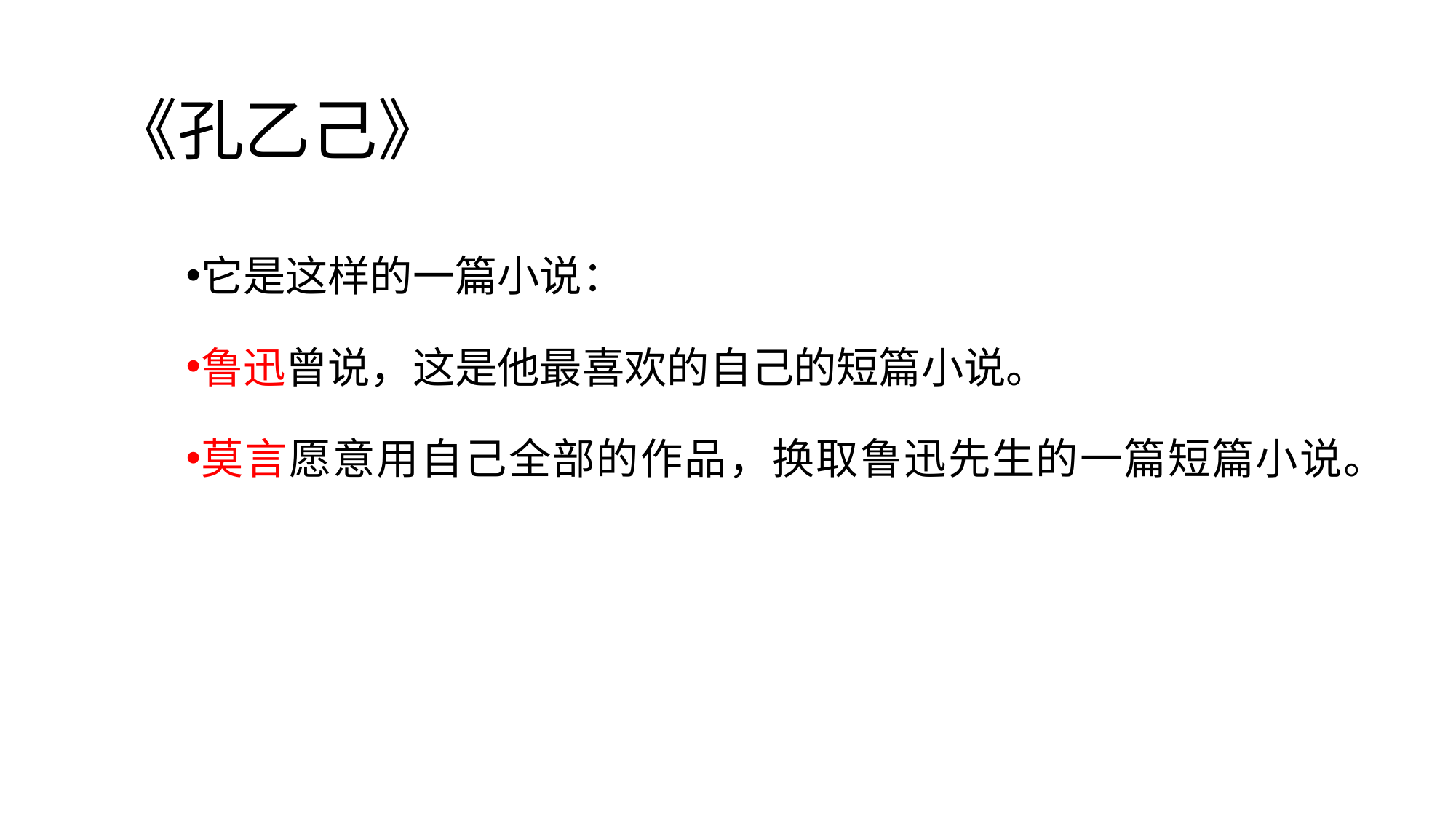

# 《孔乙己》
它是这样的一篇小说：
鲁迅曾说，这是他最喜欢的自己的短篇小说。
莫言愿意用自己全部的作品，换取鲁迅先生的一篇短篇小说。